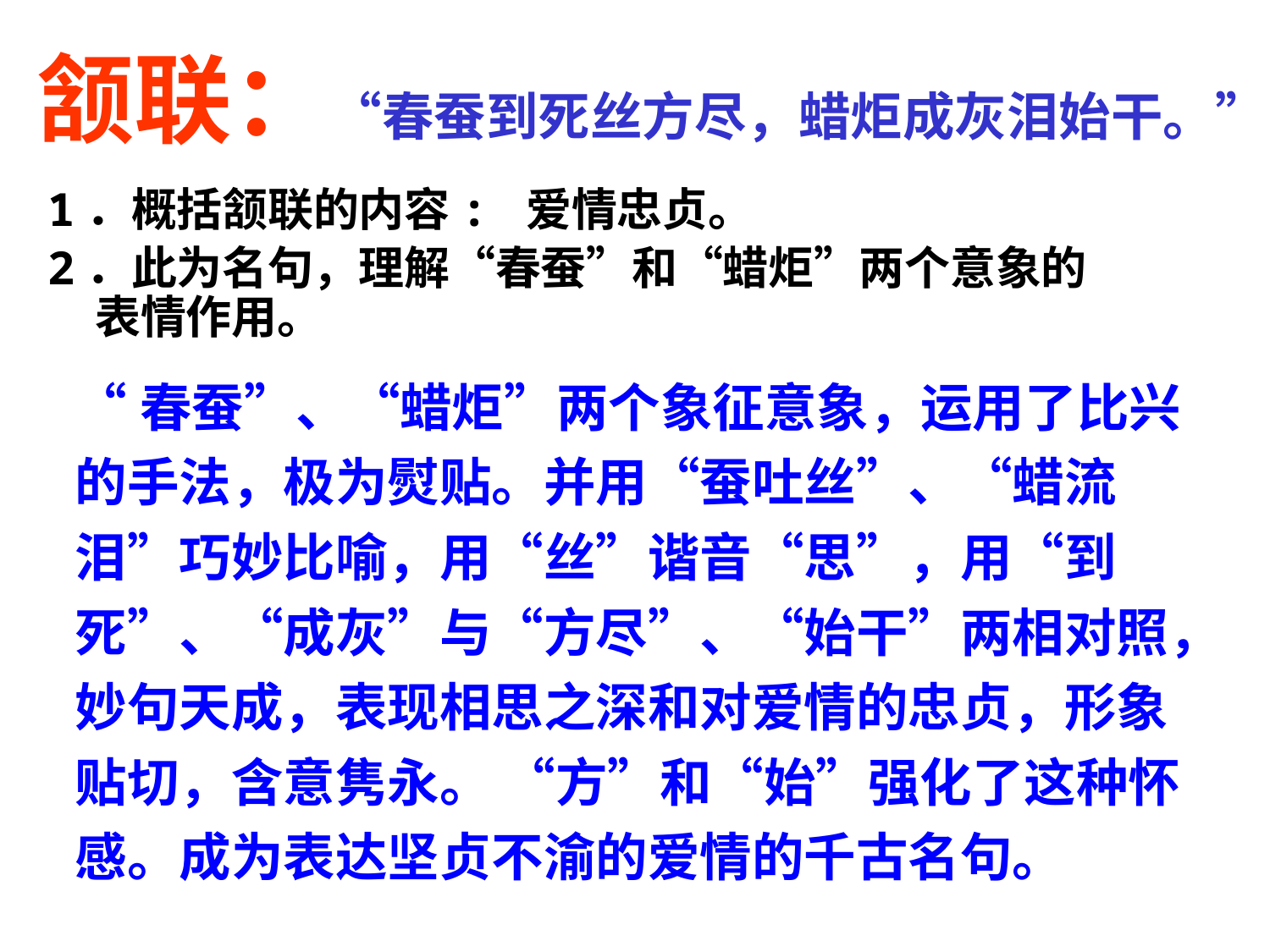

颔联：“春蚕到死丝方尽，蜡炬成灰泪始干。”
1．概括颔联的内容: 爱情忠贞。
2．此为名句，理解“春蚕”和“蜡炬”两个意象的表情作用。

“春蚕”、“蜡炬”两个象征意象，运用了比兴的手法，极为熨贴。并用“蚕吐丝”、“蜡流泪”巧妙比喻，用“丝”谐音“思”，用“到死”、“成灰”与“方尽”、“始干”两相对照，妙句天成，表现相思之深和对爱情的忠贞，形象贴切，含意隽永。 “方”和“始”强化了这种怀感。成为表达坚贞不渝的爱情的千古名句。